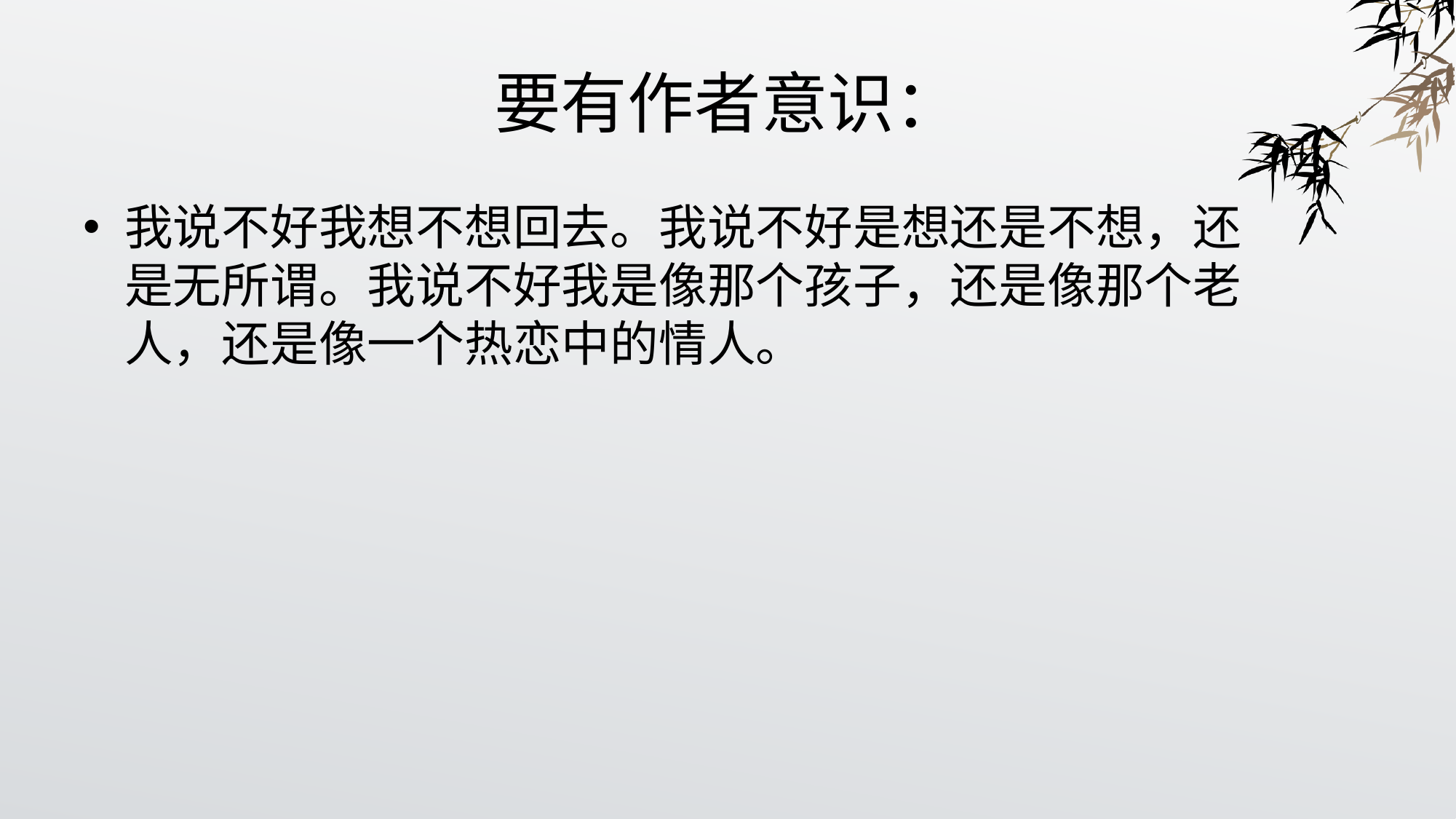

# 要有作者意识：
我说不好我想不想回去。我说不好是想还是不想，还是无所谓。我说不好我是像那个孩子，还是像那个老人，还是像一个热恋中的情人。